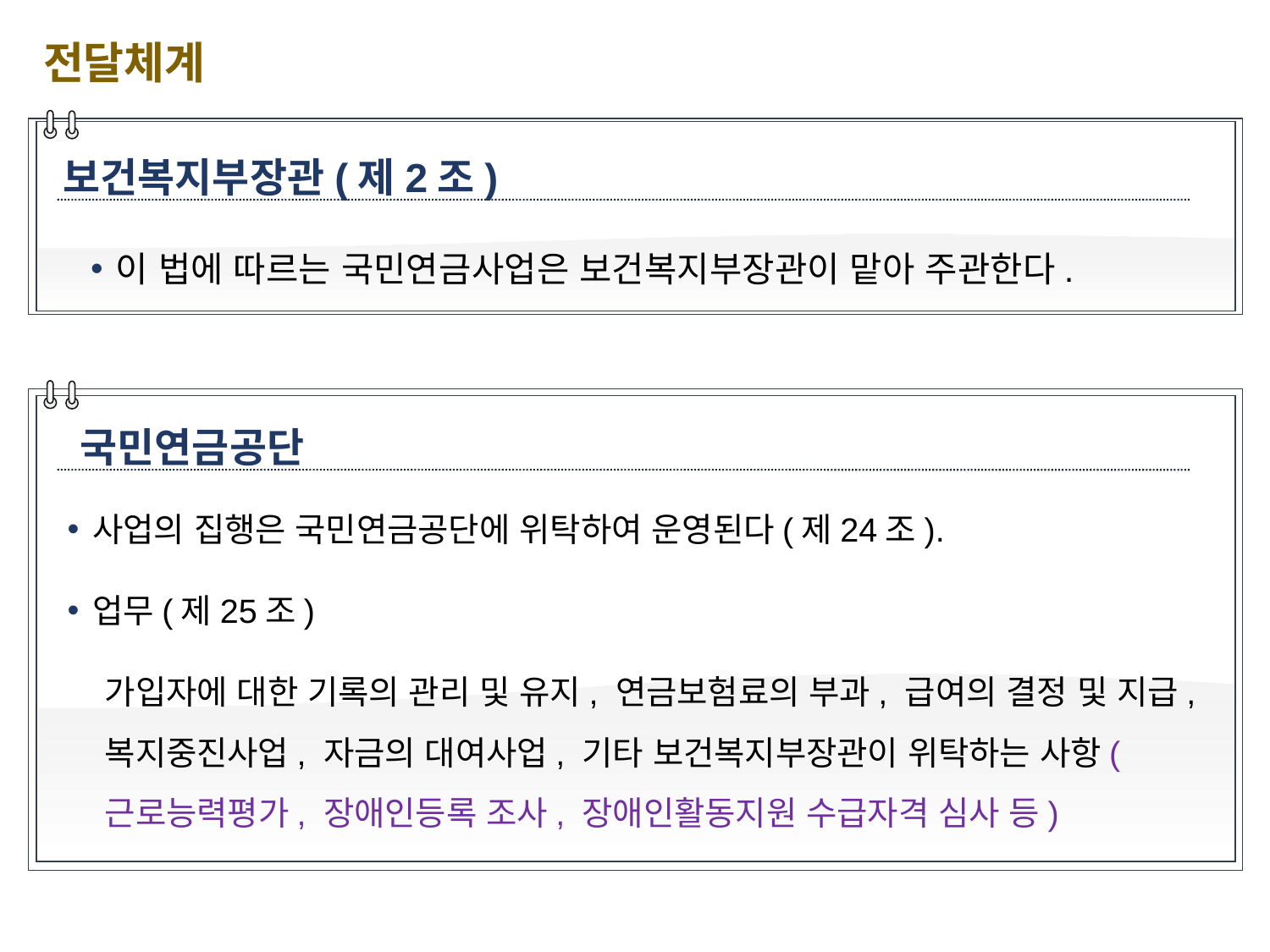

전달체계

보건복지부장관(제2조)

이 법에 따르는 국민연금사업은 보건복지부장관이 맡아 주관한다.

국민연금공단

사업의 집행은 국민연금공단에 위탁하여 운영된다(제24조).
업무(제25조)
가입자에 대한 기록의 관리 및 유지, 연금보험료의 부과, 급여의 결정 및 지급, 복지중진사업, 자금의 대여사업, 기타 보건복지부장관이 위탁하는 사항(근로능력평가, 장애인등록 조사, 장애인활동지원 수급자격 심사 등)